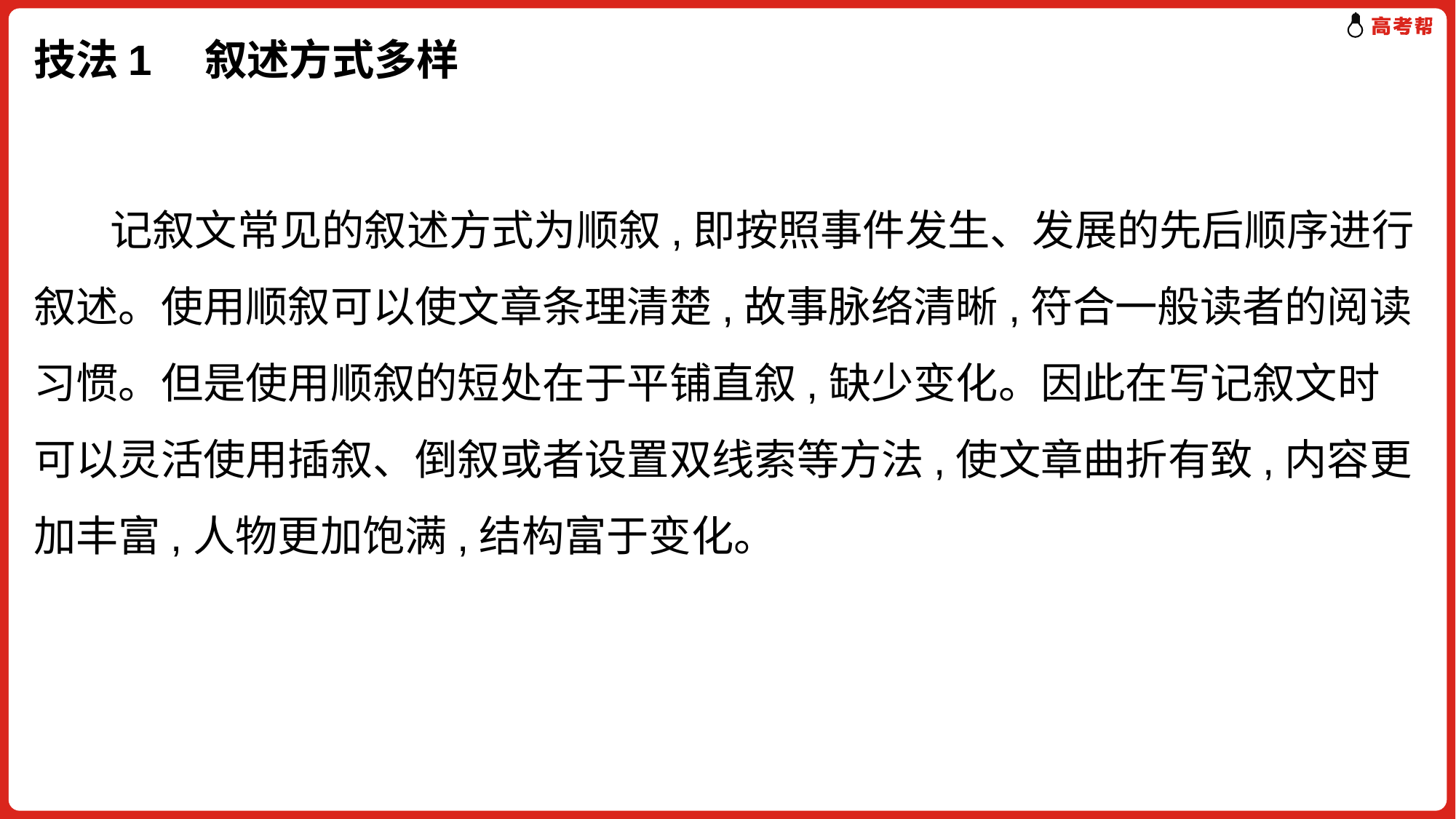

# 技法1　叙述方式多样
       记叙文常见的叙述方式为顺叙,即按照事件发生、发展的先后顺序进行叙述。使用顺叙可以使文章条理清楚,故事脉络清晰,符合一般读者的阅读习惯。但是使用顺叙的短处在于平铺直叙,缺少变化。因此在写记叙文时可以灵活使用插叙、倒叙或者设置双线索等方法,使文章曲折有致,内容更加丰富,人物更加饱满,结构富于变化。